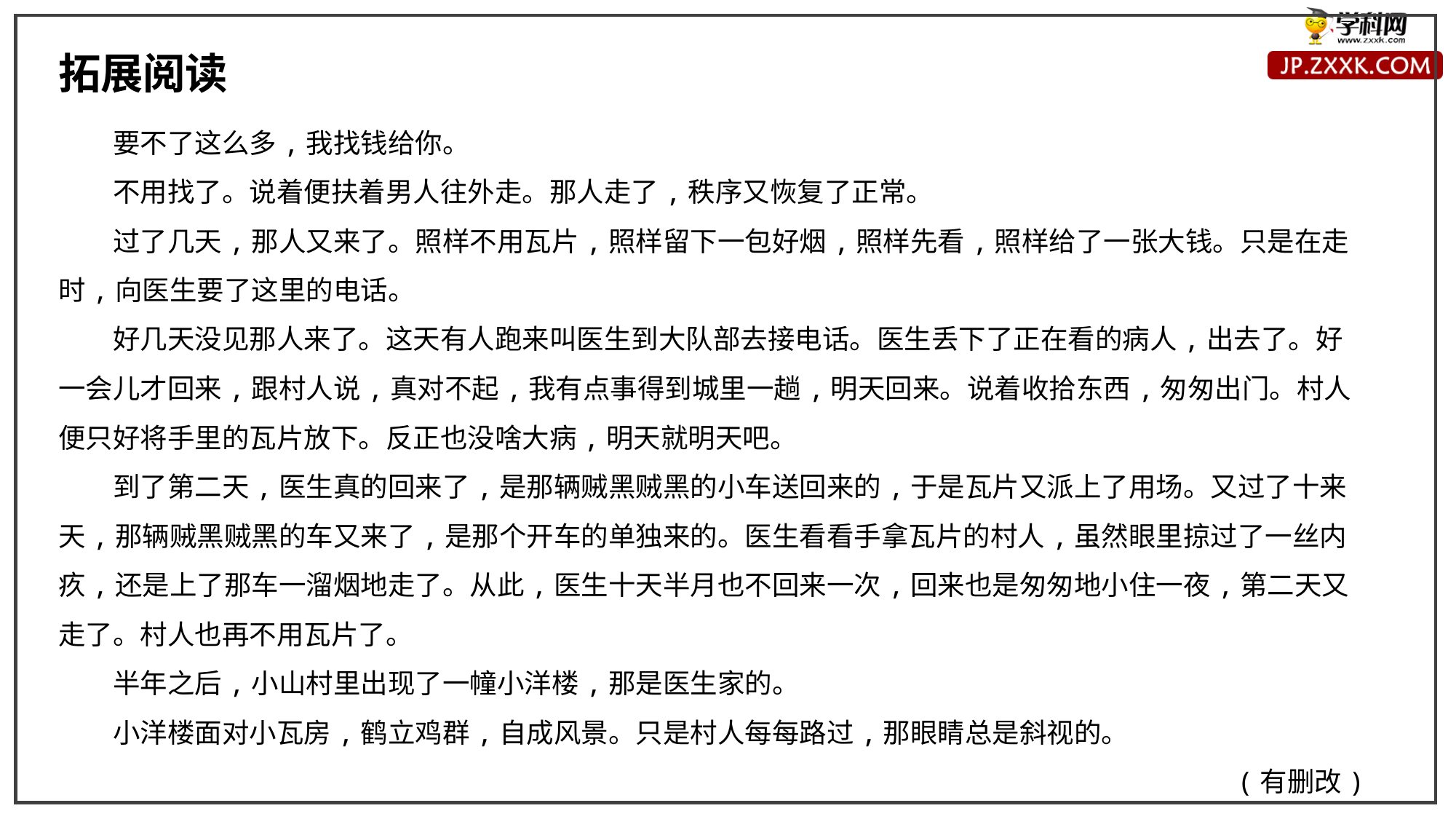

拓展阅读
要不了这么多,我找钱给你。
不用找了。说着便扶着男人往外走。那人走了,秩序又恢复了正常。
过了几天,那人又来了。照样不用瓦片,照样留下一包好烟,照样先看,照样给了一张大钱。只是在走时,向医生要了这里的电话。
好几天没见那人来了。这天有人跑来叫医生到大队部去接电话。医生丢下了正在看的病人,出去了。好一会儿才回来,跟村人说,真对不起,我有点事得到城里一趟,明天回来。说着收拾东西,匆匆出门。村人便只好将手里的瓦片放下。反正也没啥大病,明天就明天吧。
到了第二天,医生真的回来了,是那辆贼黑贼黑的小车送回来的,于是瓦片又派上了用场。又过了十来天,那辆贼黑贼黑的车又来了,是那个开车的单独来的。医生看看手拿瓦片的村人,虽然眼里掠过了一丝内疚,还是上了那车一溜烟地走了。从此,医生十天半月也不回来一次,回来也是匆匆地小住一夜,第二天又走了。村人也再不用瓦片了。
半年之后,小山村里出现了一幢小洋楼,那是医生家的。
小洋楼面对小瓦房,鹤立鸡群,自成风景。只是村人每每路过,那眼睛总是斜视的。
(有删改)